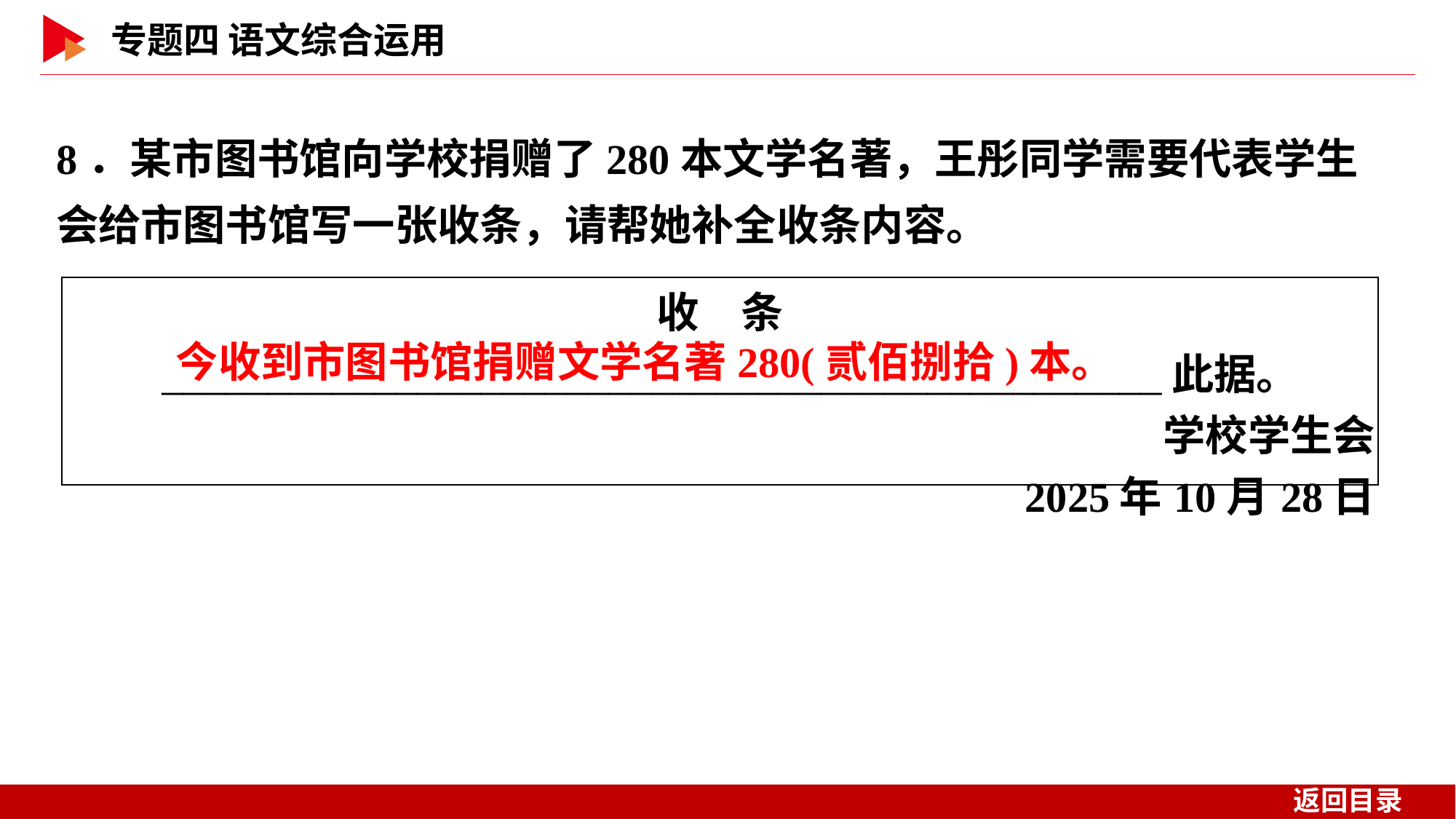

8．某市图书馆向学校捐赠了280本文学名著，王彤同学需要代表学生会给市图书馆写一张收条，请帮她补全收条内容。
| 收　条 　　\_\_\_\_\_\_\_\_\_\_\_\_\_\_\_\_\_\_\_\_\_\_\_\_\_\_\_\_\_\_\_\_\_\_\_\_\_\_\_\_\_\_\_\_\_\_\_此据。 学校学生会 2025年10月28日 |
| --- |
今收到市图书馆捐赠文学名著280(贰佰捌拾)本。